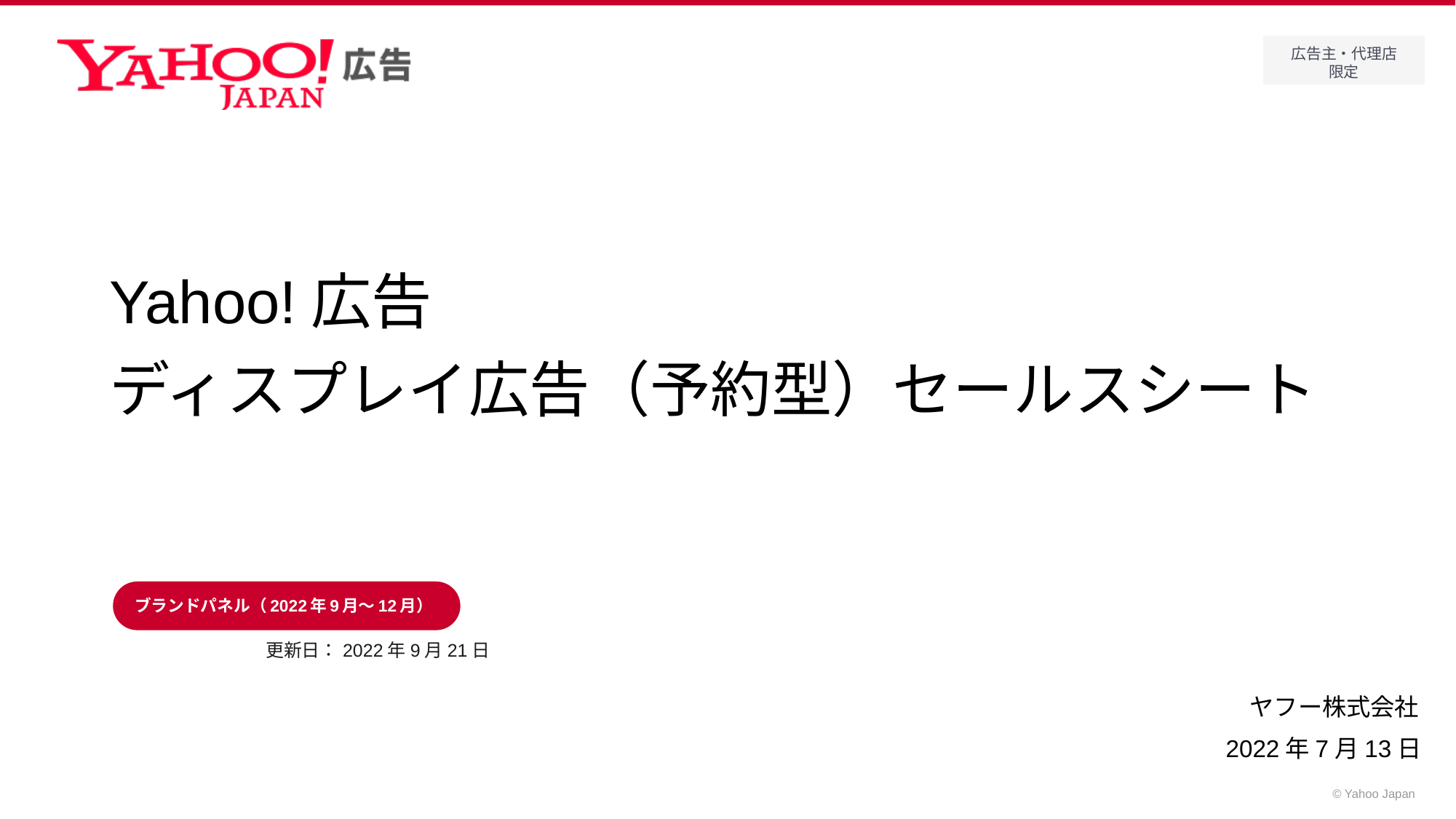

# Yahoo!広告 ディスプレイ広告（予約型）セールスシート
ブランドパネル（2022年9月～12月）
更新日：2022年9月21日
2022年7月13日